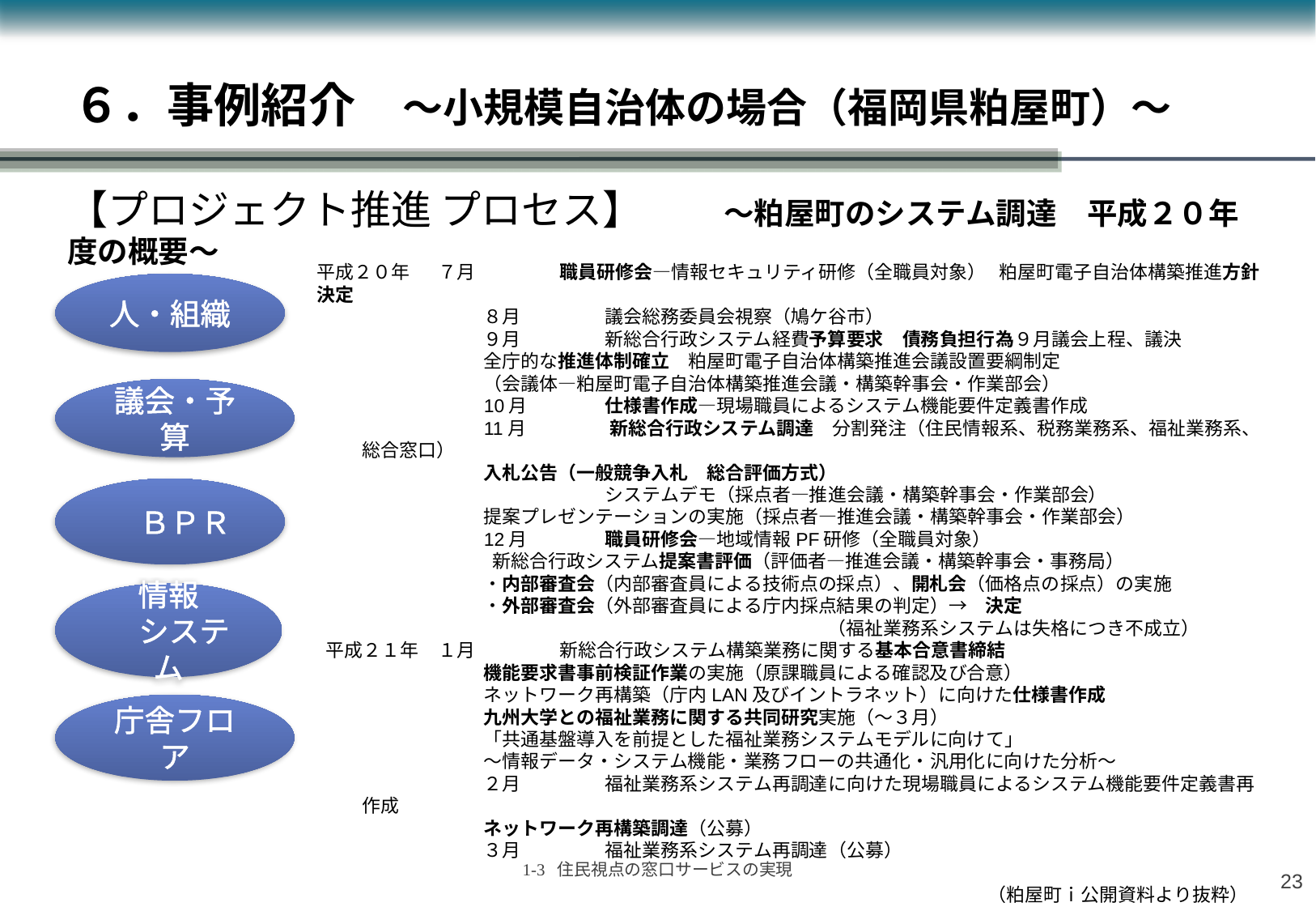

# ６．事例紹介　～小規模自治体の場合（福岡県粕屋町）～
【プロジェクト推進 プロセス】　　～粕屋町のシステム調達　平成２０年度の概要～
平成２０年	７月	職員研修会―情報セキュリティ研修（全職員対象）   粕屋町電子自治体構築推進方針決定
　　　　　 	８月	議会総務委員会視察（鳩ケ谷市）
             	９月	新総合行政システム経費予算要求　債務負担行為９月議会上程、議決
                     	全庁的な推進体制確立　粕屋町電子自治体構築推進会議設置要綱制定
                     	（会議体―粕屋町電子自治体構築推進会議・構築幹事会・作業部会）
          	10月	仕様書作成―現場職員によるシステム機能要件定義書作成
          	11月	 新総合行政システム調達　分割発注（住民情報系、税務業務系、福祉業務系、総合窓口）
          		入札公告（一般競争入札　総合評価方式）
　　　　　　　　　　　　 	システムデモ（採点者―推進会議・構築幹事会・作業部会）
                            	提案プレゼンテーションの実施（採点者―推進会議・構築幹事会・作業部会）
          	12月	職員研修会―地域情報PF研修（全職員対象）
                            	 新総合行政システム提案書評価（評価者―推進会議・構築幹事会・事務局）
                                	・内部審査会（内部審査員による技術点の採点）、開札会（価格点の採点）の実施
                                	・外部審査会（外部審査員による庁内採点結果の判定）→　決定
　　　　　　　　　　　　　　　　　　　　　　　　　　　  （福祉業務系システムは失格につき不成立）
 平成２１年	１月	新総合行政システム構築業務に関する基本合意書締結
                     	機能要求書事前検証作業の実施（原課職員による確認及び合意）
                      	ネットワーク再構築（庁内LAN及びイントラネット）に向けた仕様書作成
                     	九州大学との福祉業務に関する共同研究実施（～３月）
                                	「共通基盤導入を前提とした福祉業務システムモデルに向けて」
                                  	～情報データ・システム機能・業務フローの共通化・汎用化に向けた分析～
　          	２月  　	福祉業務系システム再調達に向けた現場職員によるシステム機能要件定義書再作成
                    	ネットワーク再構築調達（公募）
            	３月 　	福祉業務系システム再調達（公募）
						　（粕屋町ｉ公開資料より抜粋）
人・組織
議会・予算
　ＢＰＲ
情報
　システム
庁舎フロア
23
1-3  住民視点の窓口サービスの実現